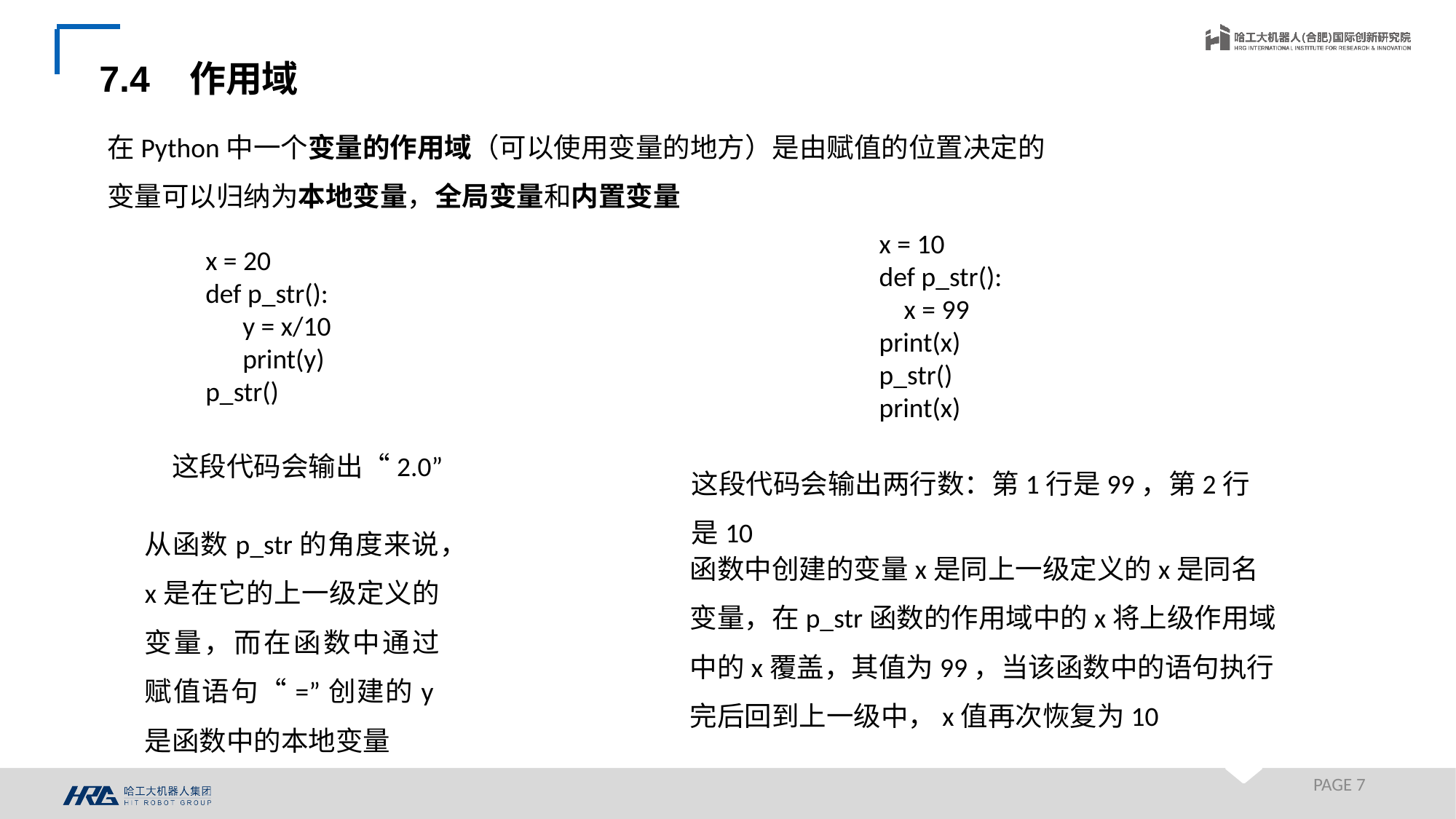

7.4   作用域
在Python中一个变量的作用域（可以使用变量的地方）是由赋值的位置决定的
变量可以归纳为本地变量，全局变量和内置变量
x = 10
def p_str():
    x = 99
print(x)
p_str()
print(x)
x = 20
def p_str():
      y = x/10
      print(y)
p_str()
这段代码会输出“2.0”
这段代码会输出两行数：第1行是99，第2行是10
从函数p_str的角度来说，x是在它的上一级定义的变量，而在函数中通过赋值语句“=”创建的y是函数中的本地变量
函数中创建的变量x是同上一级定义的x是同名变量，在p_str函数的作用域中的x将上级作用域中的x覆盖，其值为99，当该函数中的语句执行完后回到上一级中，x值再次恢复为10